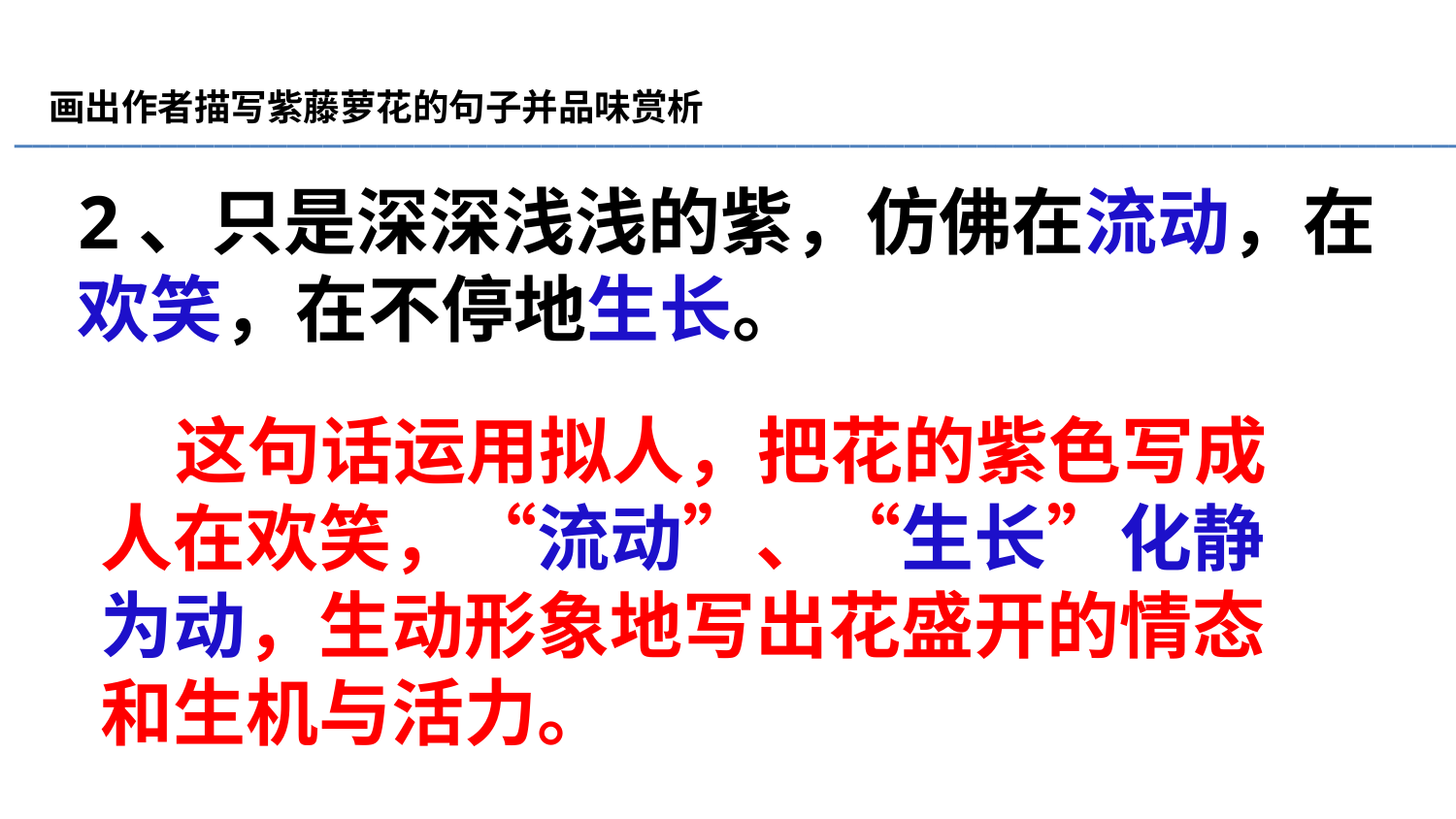

画出作者描写紫藤萝花的句子并品味赏析
________________________________________________________________________________
2、只是深深浅浅的紫，仿佛在流动，在欢笑，在不停地生长。
    这句话运用拟人，把花的紫色写成人在欢笑，“流动”、“生长”化静为动，生动形象地写出花盛开的情态和生机与活力。